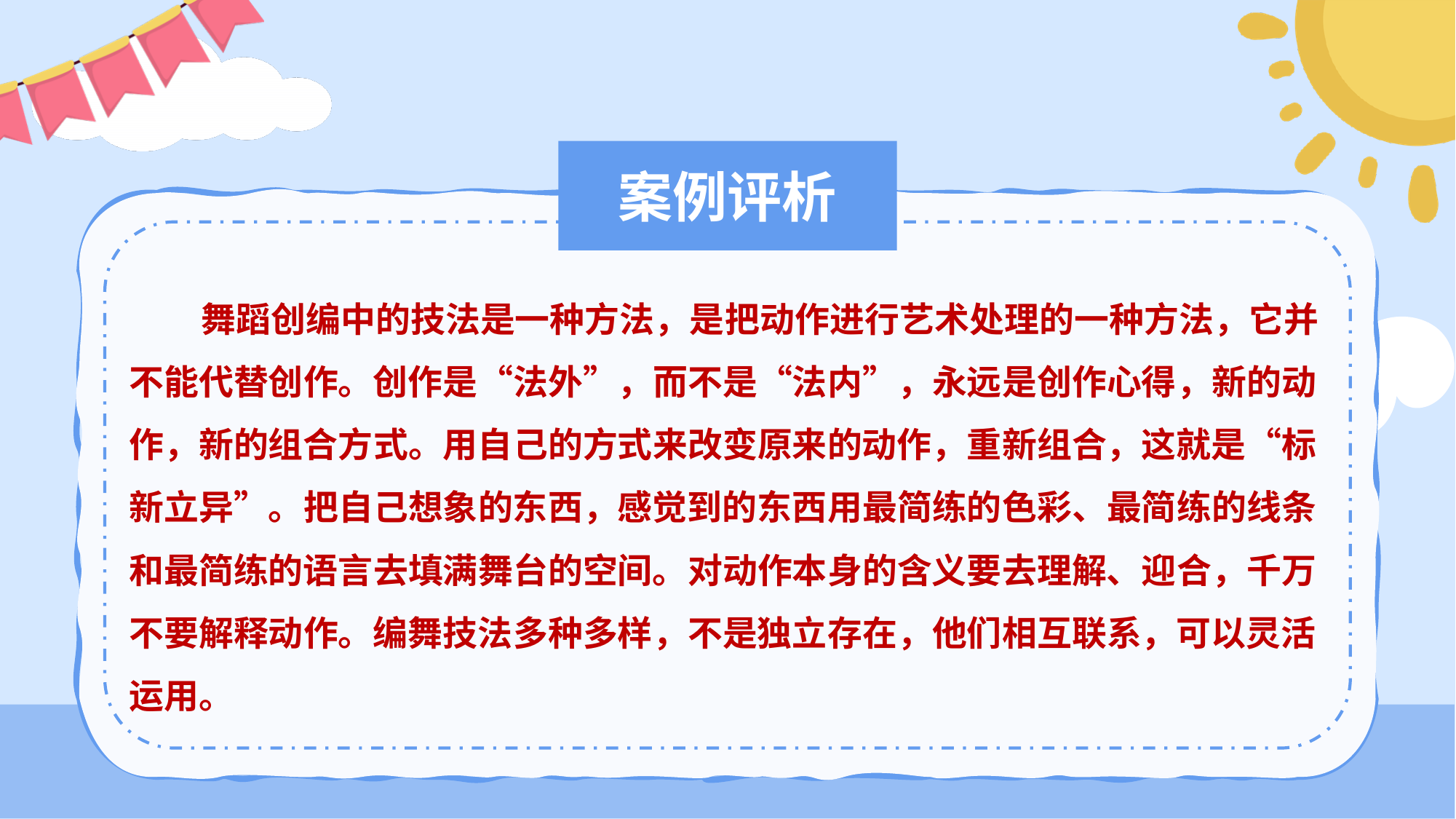

# 案例评析
        舞蹈创编中的技法是一种方法，是把动作进行艺术处理的一种方法，它并不能代替创作。创作是“法外”，而不是“法内”，永远是创作心得，新的动作，新的组合方式。用自己的方式来改变原来的动作，重新组合，这就是“标新立异”。把自己想象的东西，感觉到的东西用最简练的色彩、最简练的线条和最简练的语言去填满舞台的空间。对动作本身的含义要去理解、迎合，千万不要解释动作。编舞技法多种多样，不是独立存在，他们相互联系，可以灵活运用。